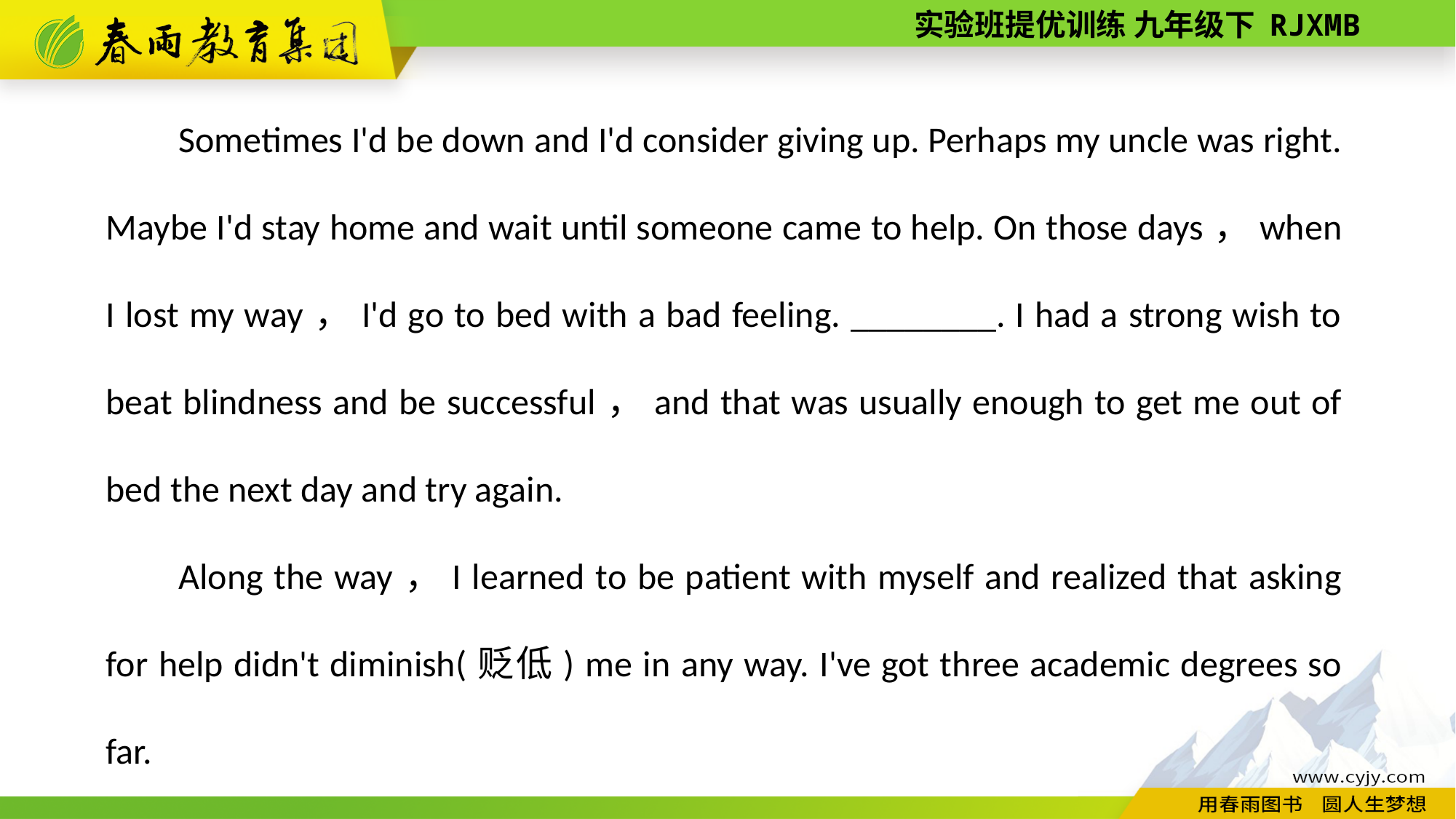

Sometimes I'd be down and I'd consider giving up. Perhaps my uncle was right. Maybe I'd stay home and wait until someone came to help. On those days，when I lost my way，I'd go to bed with a bad feeling. ________. I had a strong wish to beat blindness and be successful，and that was usually enough to get me out of bed the next day and try again.
Along the way，I learned to be patient with myself and realized that asking for help didn't diminish(贬低) me in any way. I've got three academic degrees so far.
Today，I'm a reporter and broadcaster. I've achieved my dream.